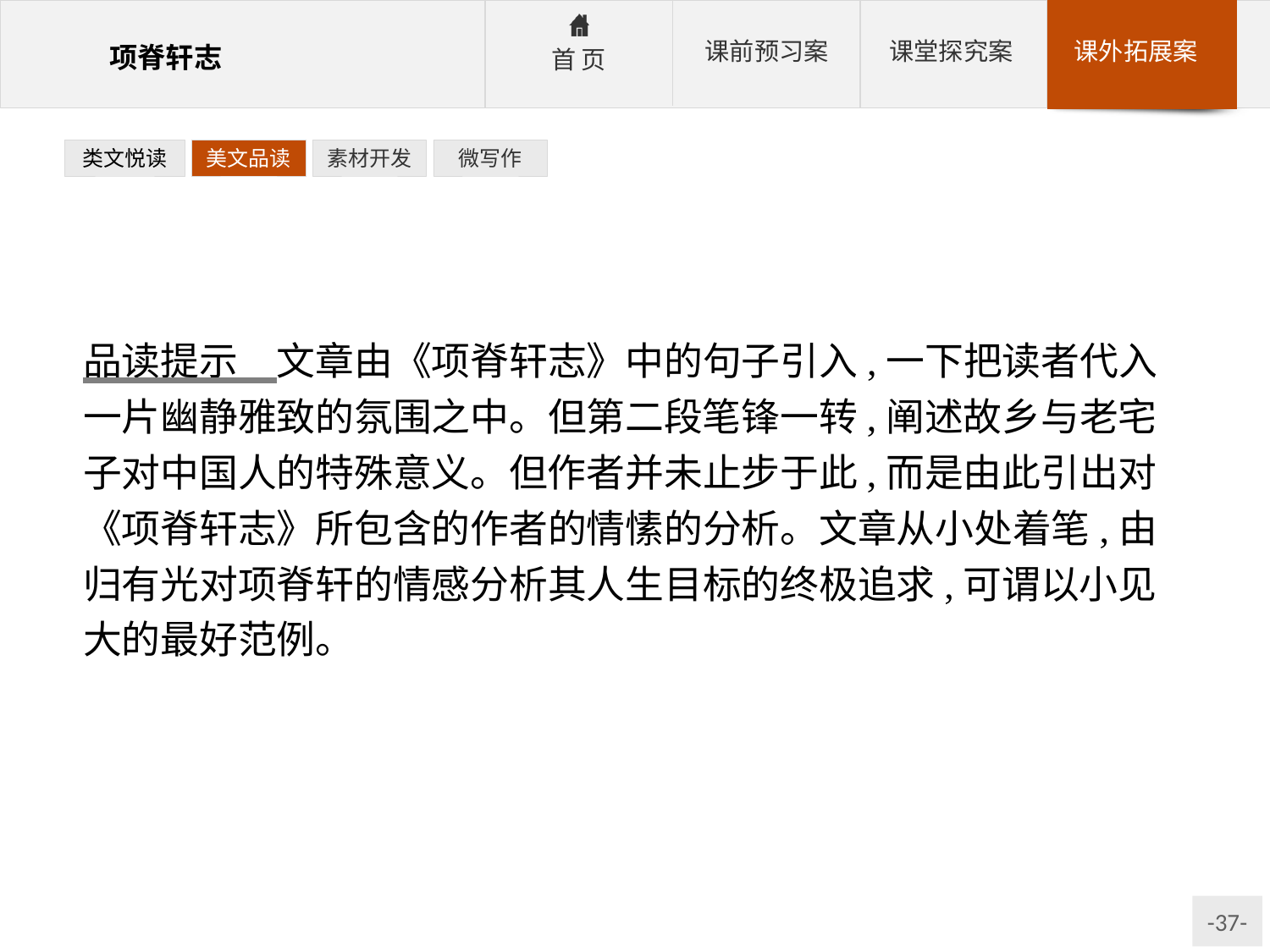

类文悦读
美文品读
素材开发
微写作
品读提示　文章由《项脊轩志》中的句子引入,一下把读者代入一片幽静雅致的氛围之中。但第二段笔锋一转,阐述故乡与老宅子对中国人的特殊意义。但作者并未止步于此,而是由此引出对《项脊轩志》所包含的作者的情愫的分析。文章从小处着笔,由归有光对项脊轩的情感分析其人生目标的终极追求,可谓以小见大的最好范例。